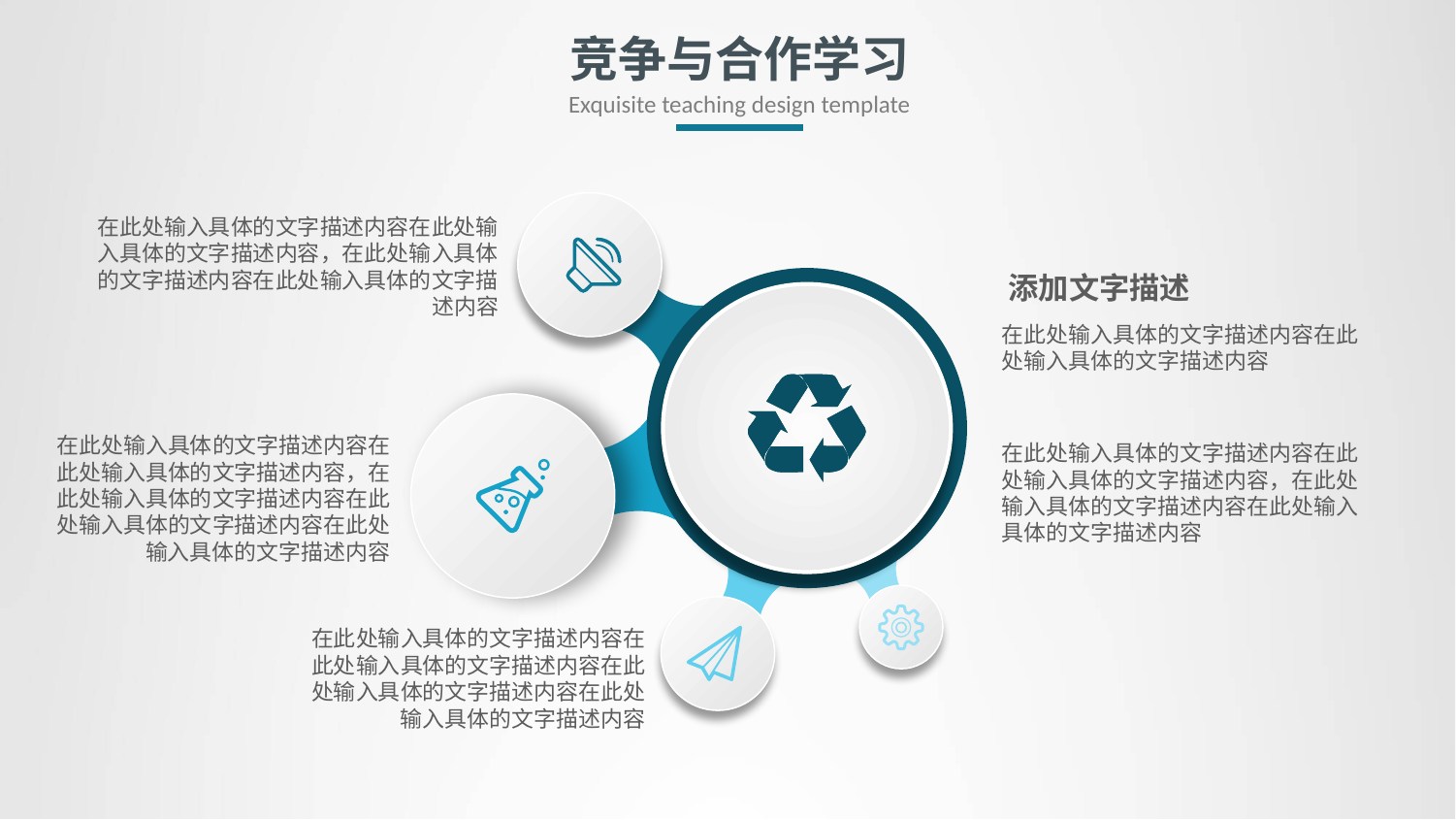

# 竞争与合作学习
Exquisite teaching design template

在此处输入具体的文字描述内容在此处输入具体的文字描述内容，在此处输入具体的文字描述内容在此处输入具体的文字描述内容
添加文字描述
在此处输入具体的文字描述内容在此处输入具体的文字描述内容
在此处输入具体的文字描述内容在此处输入具体的文字描述内容，在此处输入具体的文字描述内容在此处输入具体的文字描述内容在此处输入具体的文字描述内容
在此处输入具体的文字描述内容在此处输入具体的文字描述内容，在此处输入具体的文字描述内容在此处输入具体的文字描述内容
在此处输入具体的文字描述内容在此处输入具体的文字描述内容在此处输入具体的文字描述内容在此处输入具体的文字描述内容